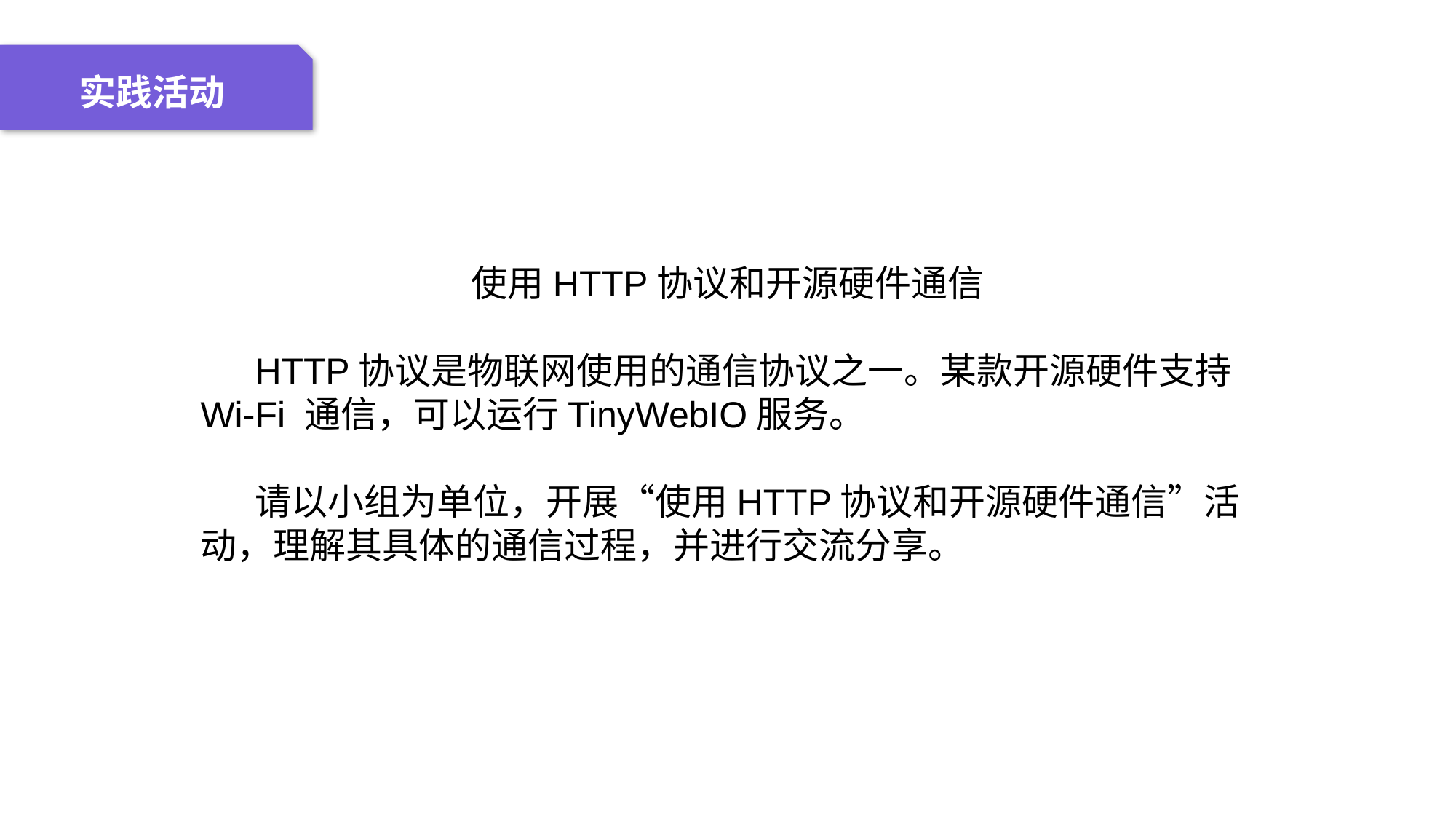

04 名词解释
01 准备过程
02 整体结构
03 重点说明
实践活动
使用HTTP协议和开源硬件通信

HTTP协议是物联网使用的通信协议之一。某款开源硬件支持Wi-Fi 通信，可以运行TinyWebIO服务。

请以小组为单位，开展“使用HTTP协议和开源硬件通信”活动，理解其具体的通信过程，并进行交流分享。